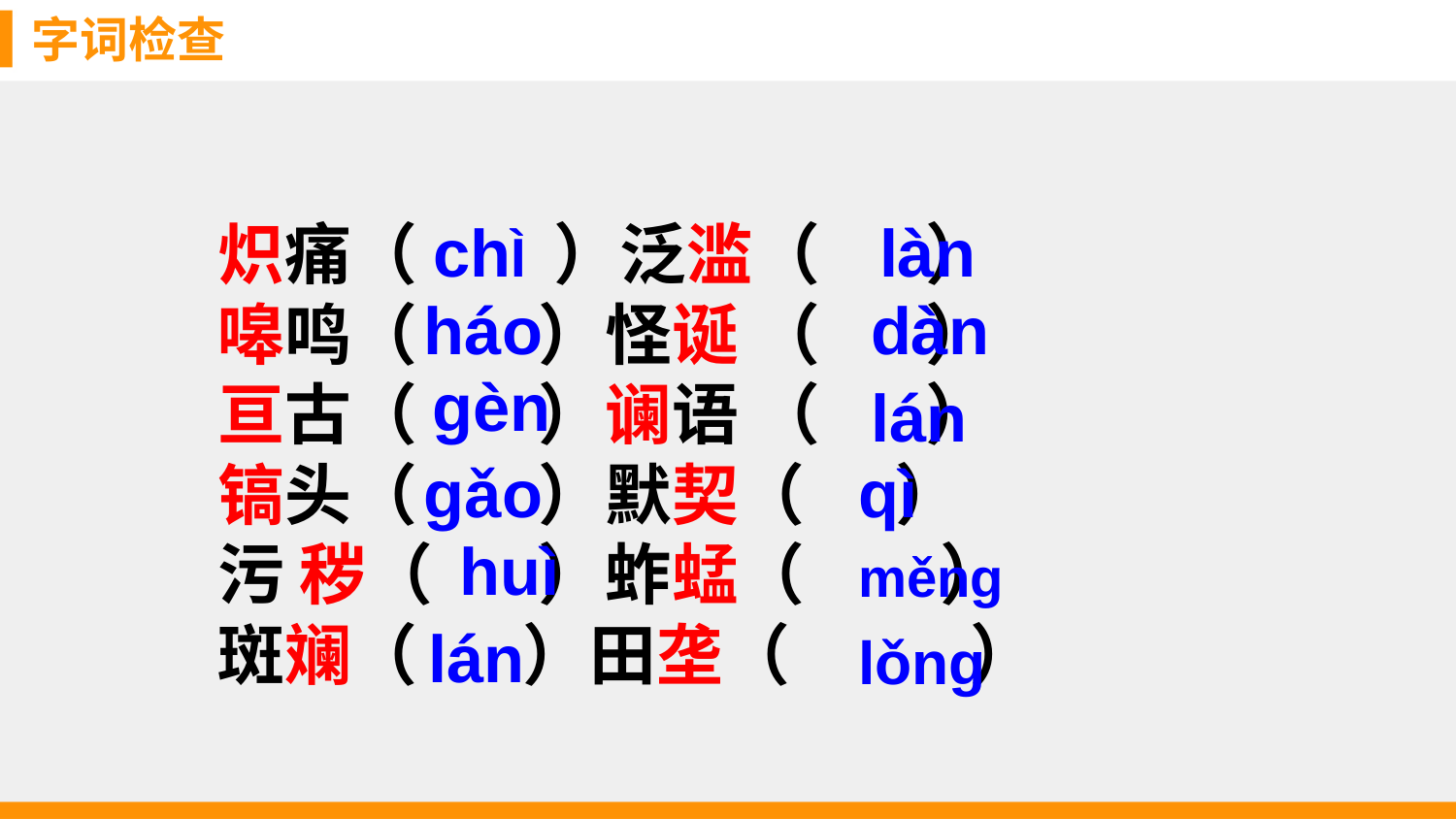

字词检查

炽痛（         ）泛滥（       ）
嗥鸣（        ）怪诞 （       ）
亘古（        ）谰语 （       ）
镐头（        ）默契（      ）
污 秽（       ）蚱蜢（         ）
斑斓（       ）田垄（            ）
chÌ
làn

háo
dàn
gèn
lán
gǎo
qì
huì
měng
lán
lǒng